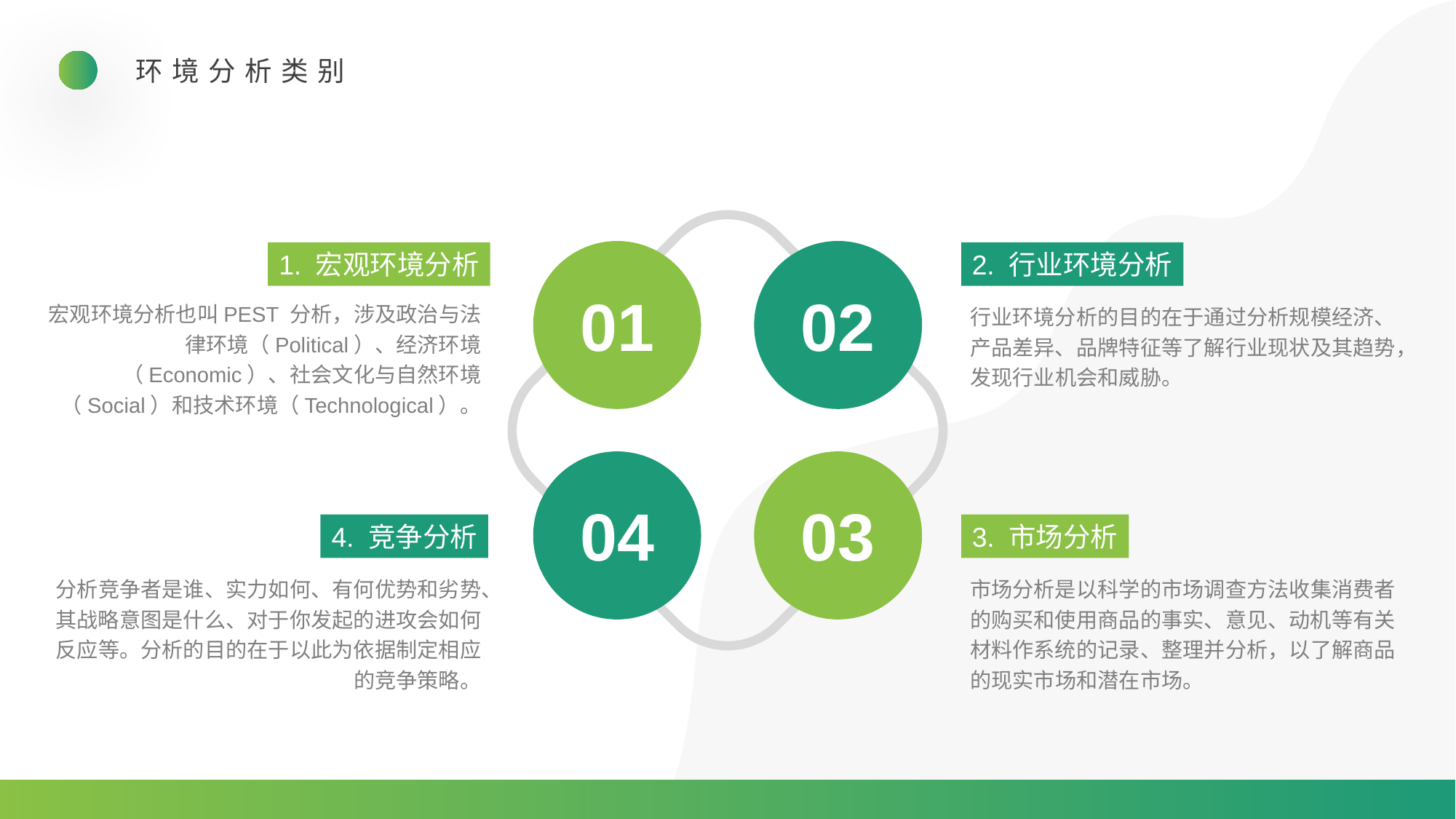

环境分析类别

1. 宏观环境分析
2. 行业环境分析
01
02
宏观环境分析也叫PEST 分析，涉及政治与法律环境（Political）、经济环境（Economic）、社会文化与自然环境（Social）和技术环境（Technological）。
行业环境分析的目的在于通过分析规模经济、产品差异、品牌特征等了解行业现状及其趋势，发现行业机会和威胁。
04
03
4. 竞争分析
3. 市场分析
分析竞争者是谁、实力如何、有何优势和劣势、其战略意图是什么、对于你发起的进攻会如何反应等。分析的目的在于以此为依据制定相应的竞争策略。
市场分析是以科学的市场调查方法收集消费者的购买和使用商品的事实、意见、动机等有关材料作系统的记录、整理并分析，以了解商品的现实市场和潜在市场。